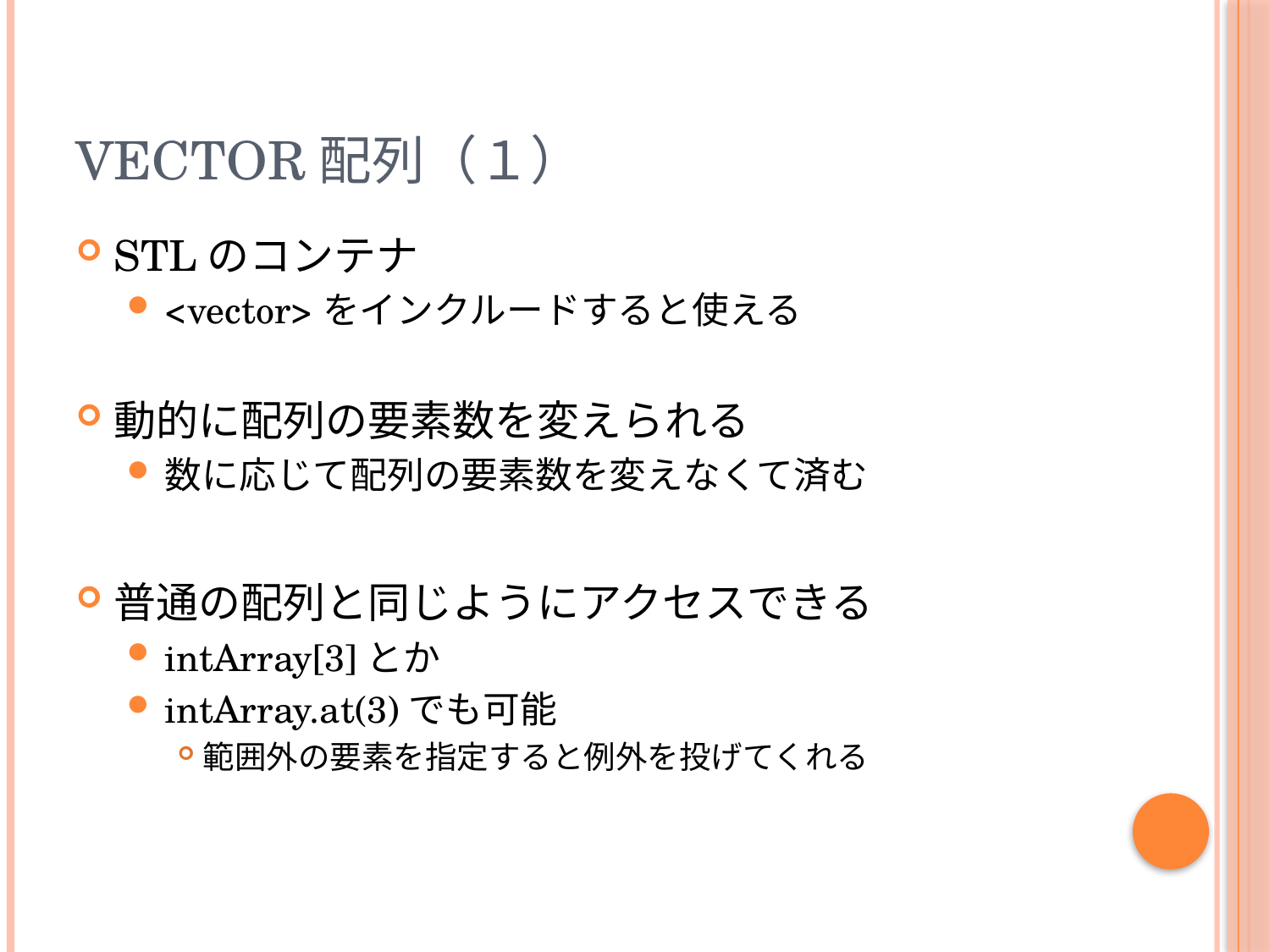

# vector配列（１）
STLのコンテナ
<vector>をインクルードすると使える

動的に配列の要素数を変えられる
数に応じて配列の要素数を変えなくて済む

普通の配列と同じようにアクセスできる
intArray[3]とか
intArray.at(3)でも可能
範囲外の要素を指定すると例外を投げてくれる